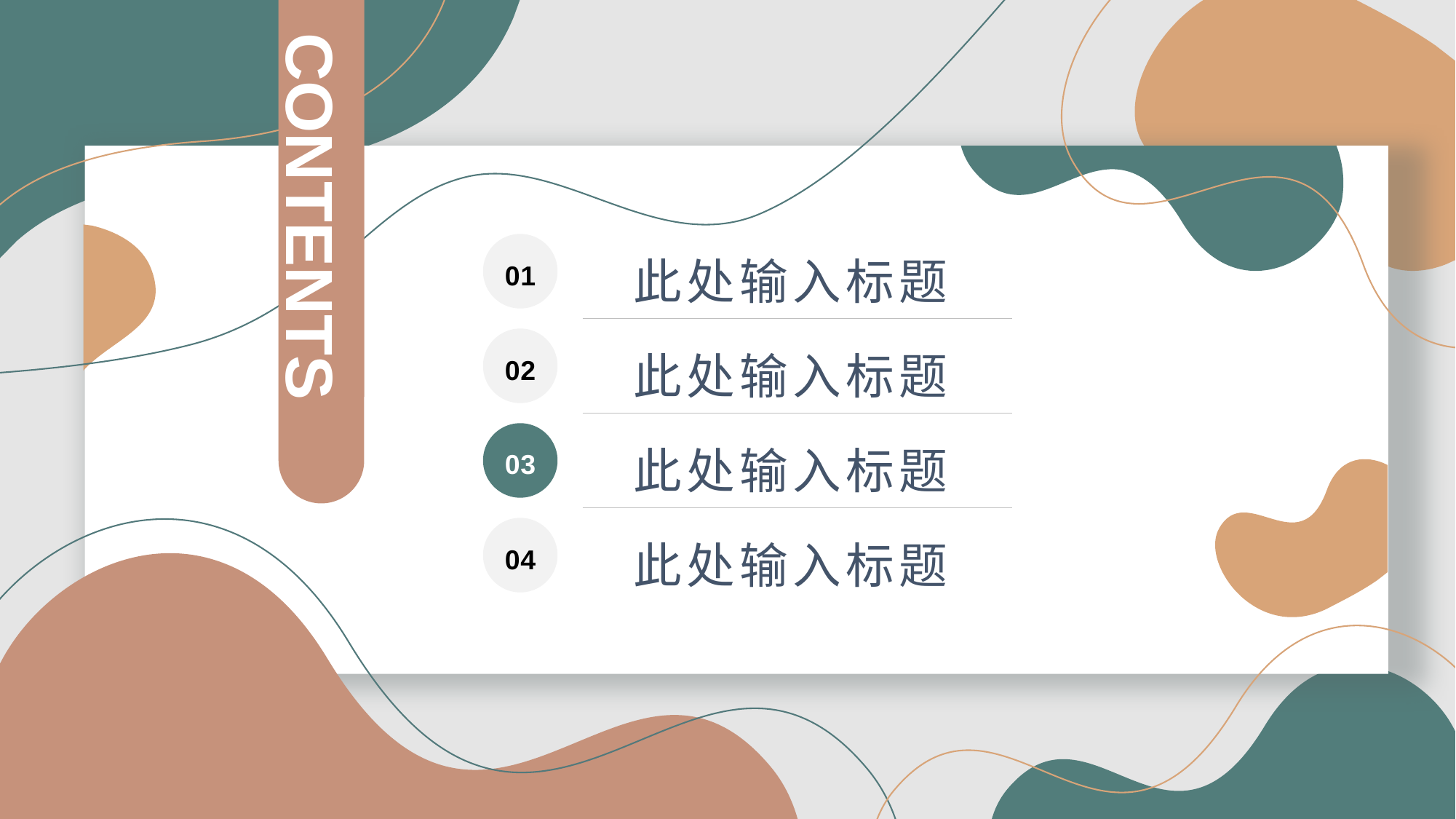

CONTENTS

0  1
此处输入标题
0  2
此处输入标题
0  3
此处输入标题
0  4
此处输入标题